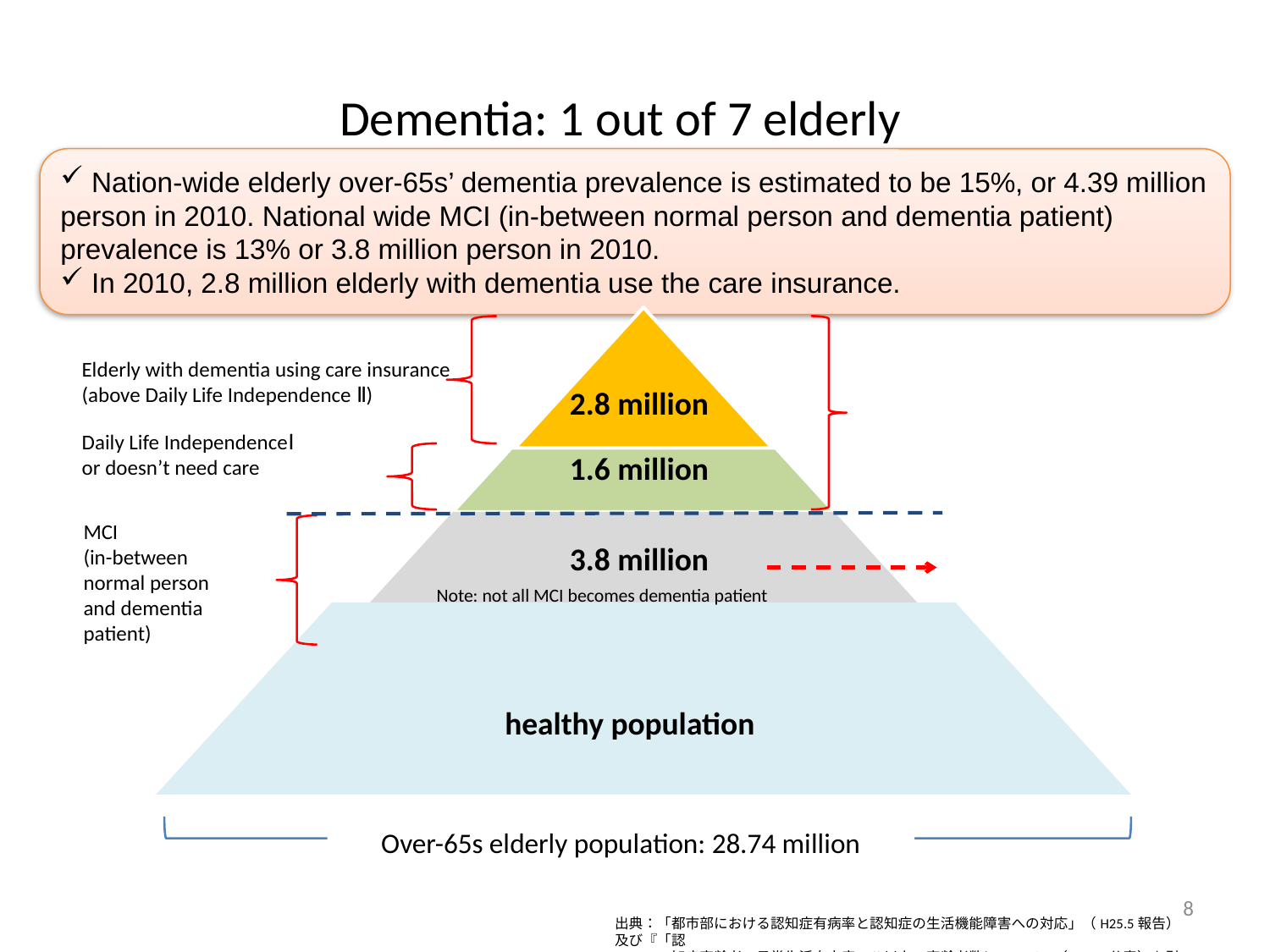

Dementia: 1 out of 7 elderly
 Nation-wide elderly over-65s’ dementia prevalence is estimated to be 15%, or 4.39 million person in 2010. National wide MCI (in-between normal person and dementia patient) prevalence is 13% or 3.8 million person in 2010.
 In 2010, 2.8 million elderly with dementia use the care insurance.

Elderly with dementia using care insurance (above Daily Life Independence Ⅱ)
2.8 million
1.6 million
3.8 million
healthy population
Daily Life IndependenceⅠ
or doesn’t need care

MCI
(in-between normal person and dementia patient)

Note: not all MCI becomes dementia patient
Over-65s elderly population: 28.74 million
8
出典：「都市部における認知症有病率と認知症の生活機能障害への対応」（H25.5報告）及び『「認
　　　　知症高齢者の日常生活自立度」Ⅱ以上の高齢者数について』（H24.8公表）を引用